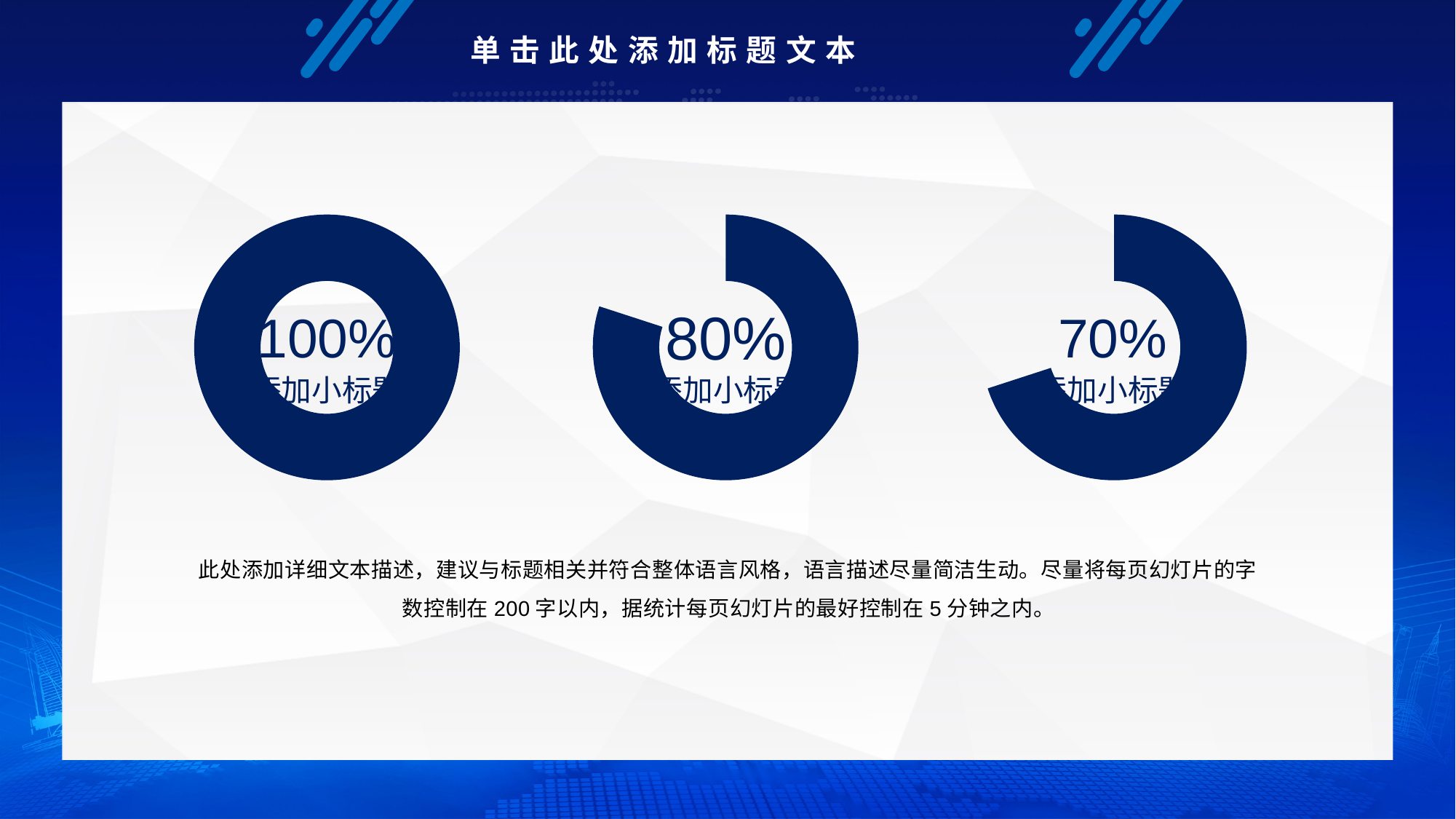

单击此处添加标题文本

### Chart

| Category | 数据 |
|---|---|
| A | 1.0 |
| B | 0.0 |
100%
添加小标题

### Chart

| Category | 数据 |
|---|---|
| A | 0.8 |
| B | 0.19999999999999996 |
80%
添加小标题

### Chart

| Category | 数据 |
|---|---|
| A | 0.7 |
| B | 0.30000000000000004 |
70%
添加小标题
此处添加详细文本描述，建议与标题相关并符合整体语言风格，语言描述尽量简洁生动。尽量将每页幻灯片的字数控制在200字以内，据统计每页幻灯片的最好控制在5分钟之内。